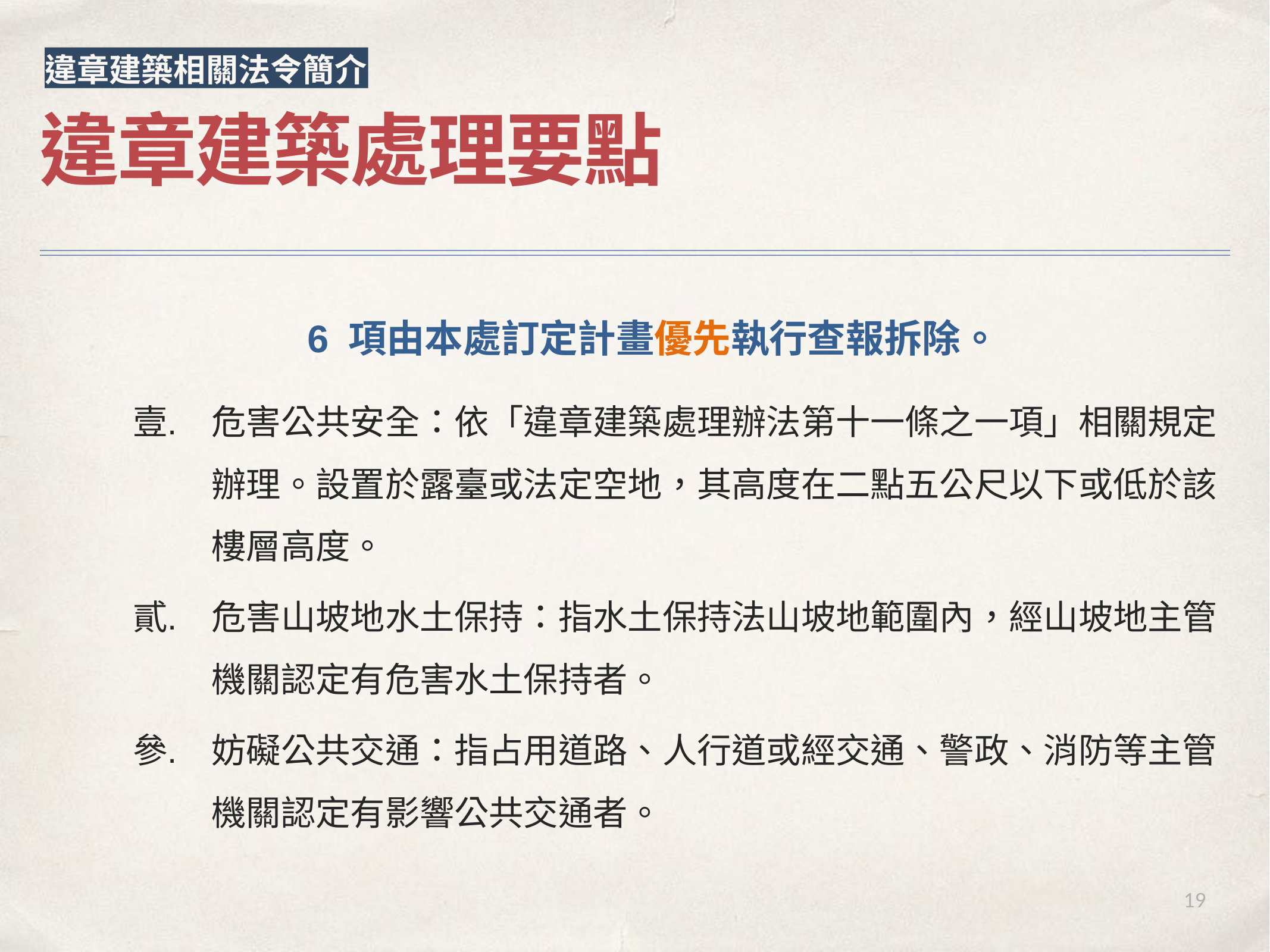

違章建築相關法令簡介
違章建築處理要點
 6 項由本處訂定計畫優先執行查報拆除。

危害公共安全：依「違章建築處理辦法第十一條之一項」相關規定辦理。設置於露臺或法定空地，其高度在二點五公尺以下或低於該樓層高度。
危害山坡地水土保持：指水土保持法山坡地範圍內，經山坡地主管機關認定有危害水土保持者。
妨礙公共交通：指占用道路、人行道或經交通、警政、消防等主管機關認定有影響公共交通者。
19